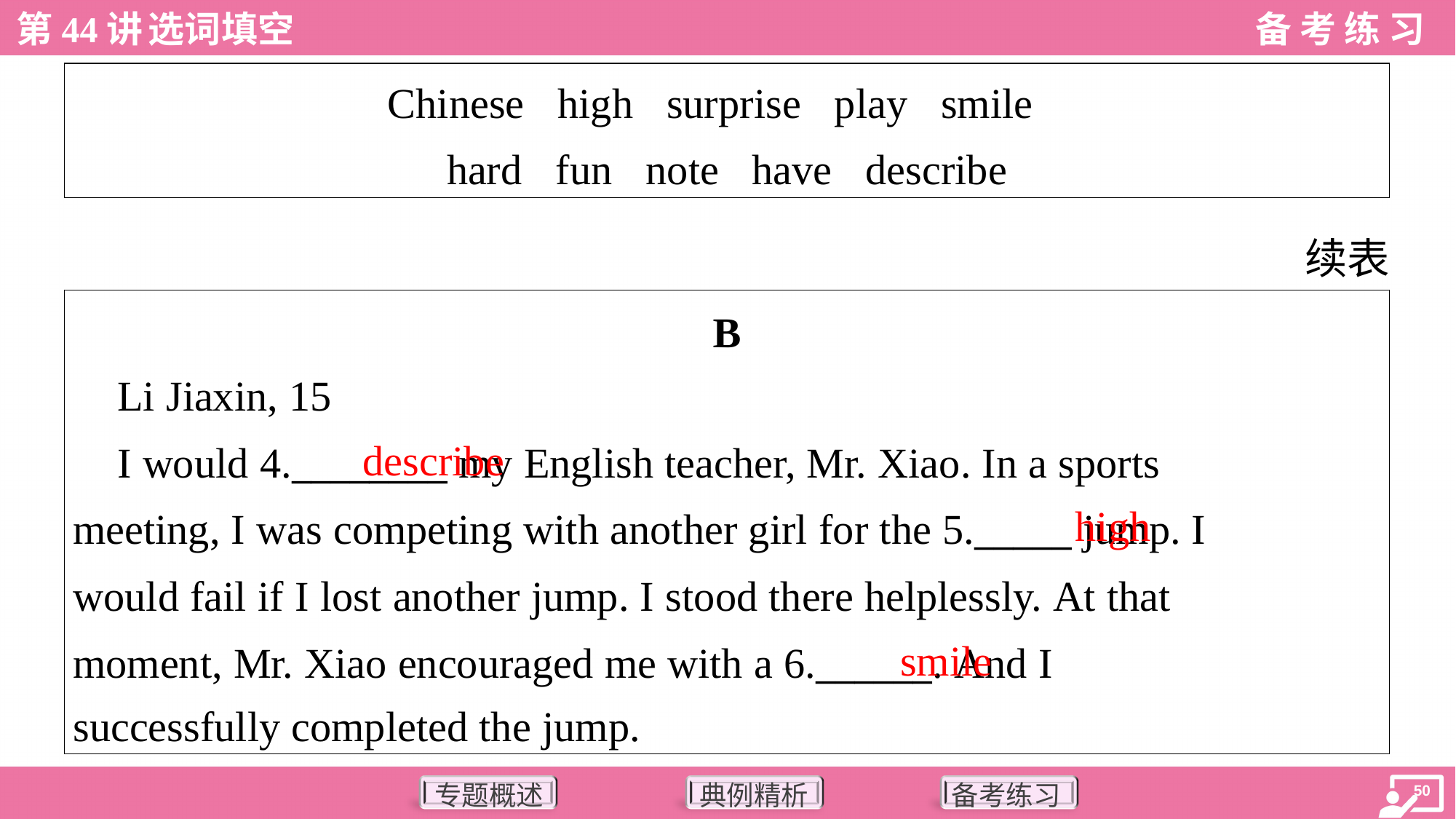

| Chinese high surprise play smile hard fun note have describe |
| --- |
续表
| B Li Jiaxin, 15 I would 4.\_\_\_\_\_\_\_\_ my English teacher, Mr. Xiao. In a sports meeting, I was competing with another girl for the 5.\_\_\_\_\_ jump. I would fail if I lost another jump. I stood there helplessly. At that moment, Mr. Xiao encouraged me with a 6.\_\_\_\_\_\_. And I successfully completed the jump. |
| --- |
describe
high
smile